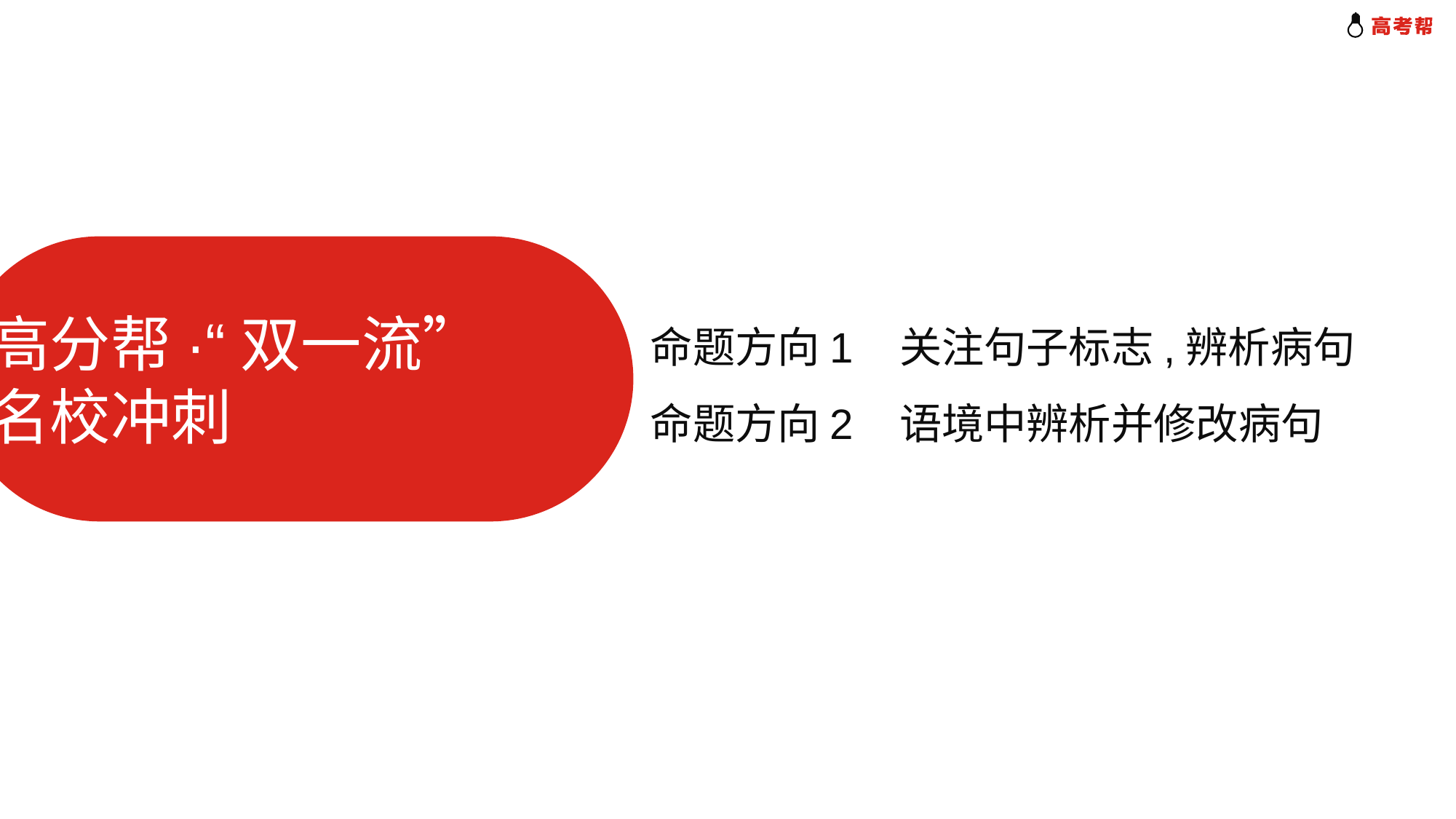

命题方向1   关注句子标志,辨析病句
命题方向2   语境中辨析并修改病句

高分帮·“双一流”
名校冲刺